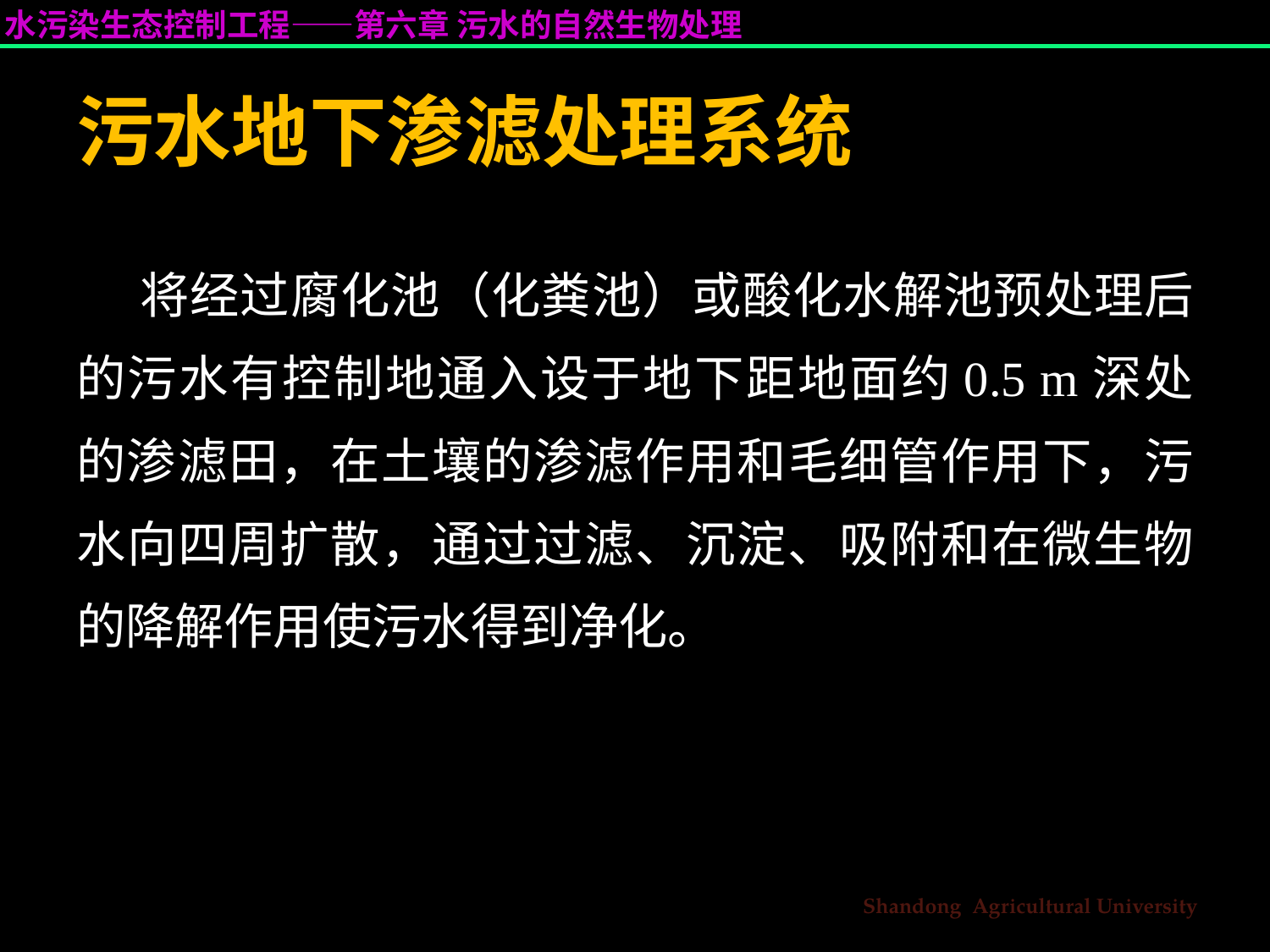

# 污水地下渗滤处理系统
将经过腐化池（化粪池）或酸化水解池预处理后的污水有控制地通入设于地下距地面约0.5 m深处的渗滤田，在土壤的渗滤作用和毛细管作用下，污水向四周扩散，通过过滤、沉淀、吸附和在微生物的降解作用使污水得到净化。